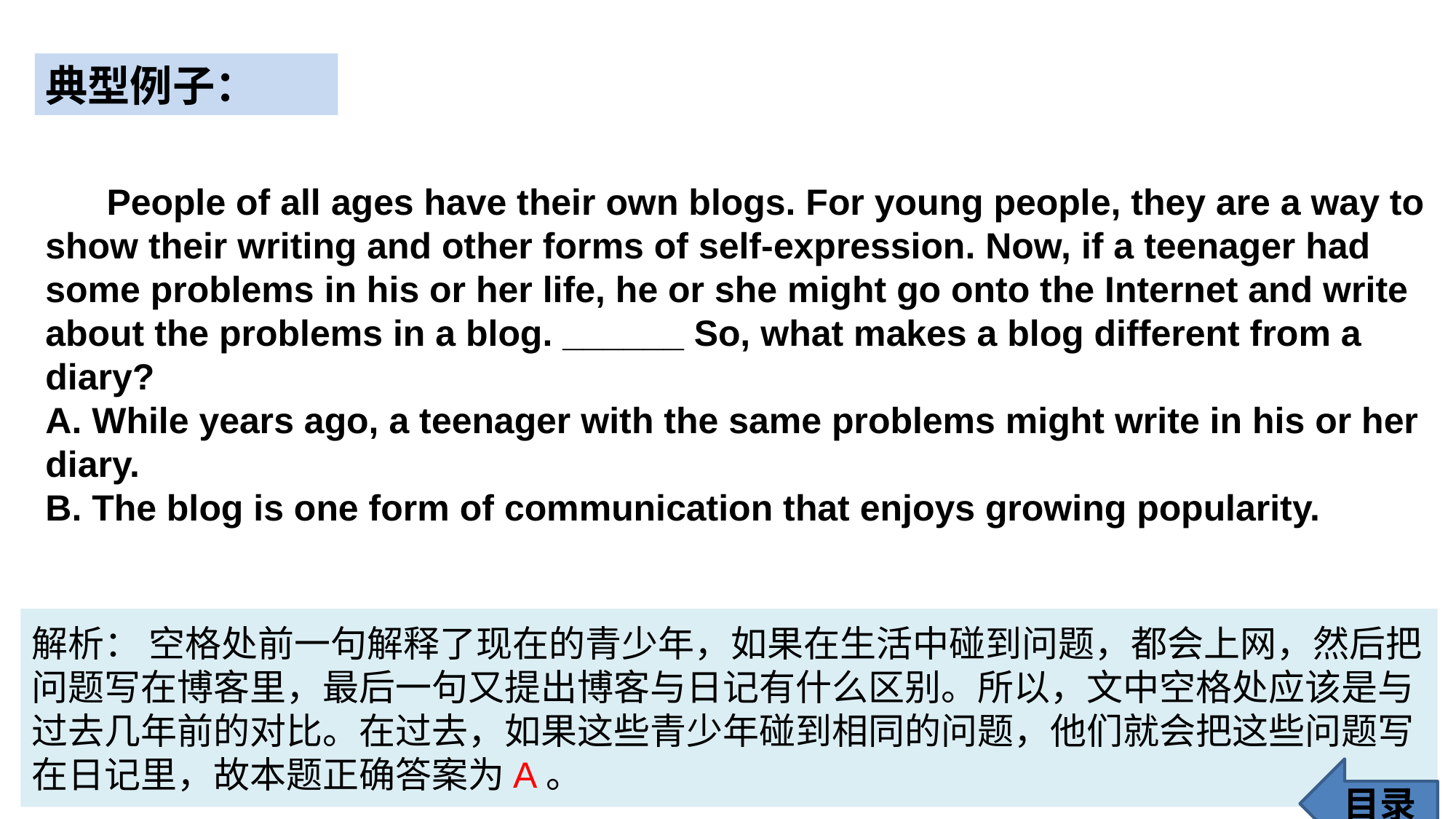

典型例子：
      People of all ages have their own blogs. For young people, they are a way to show their writing and other forms of self-expression. Now, if a teenager had some problems in his or her life, he or she might go onto the Internet and write about the problems in a blog. ______ So, what makes a blog different from a diary?
A. While years ago, a teenager with the same problems might write in his or her diary.
B. The blog is one form of communication that enjoys growing popularity.
解析： 空格处前一句解释了现在的青少年，如果在生活中碰到问题，都会上网，然后把问题写在博客里，最后一句又提出博客与日记有什么区别。所以，文中空格处应该是与过去几年前的对比。在过去，如果这些青少年碰到相同的问题，他们就会把这些问题写在日记里，故本题正确答案为A。
目录